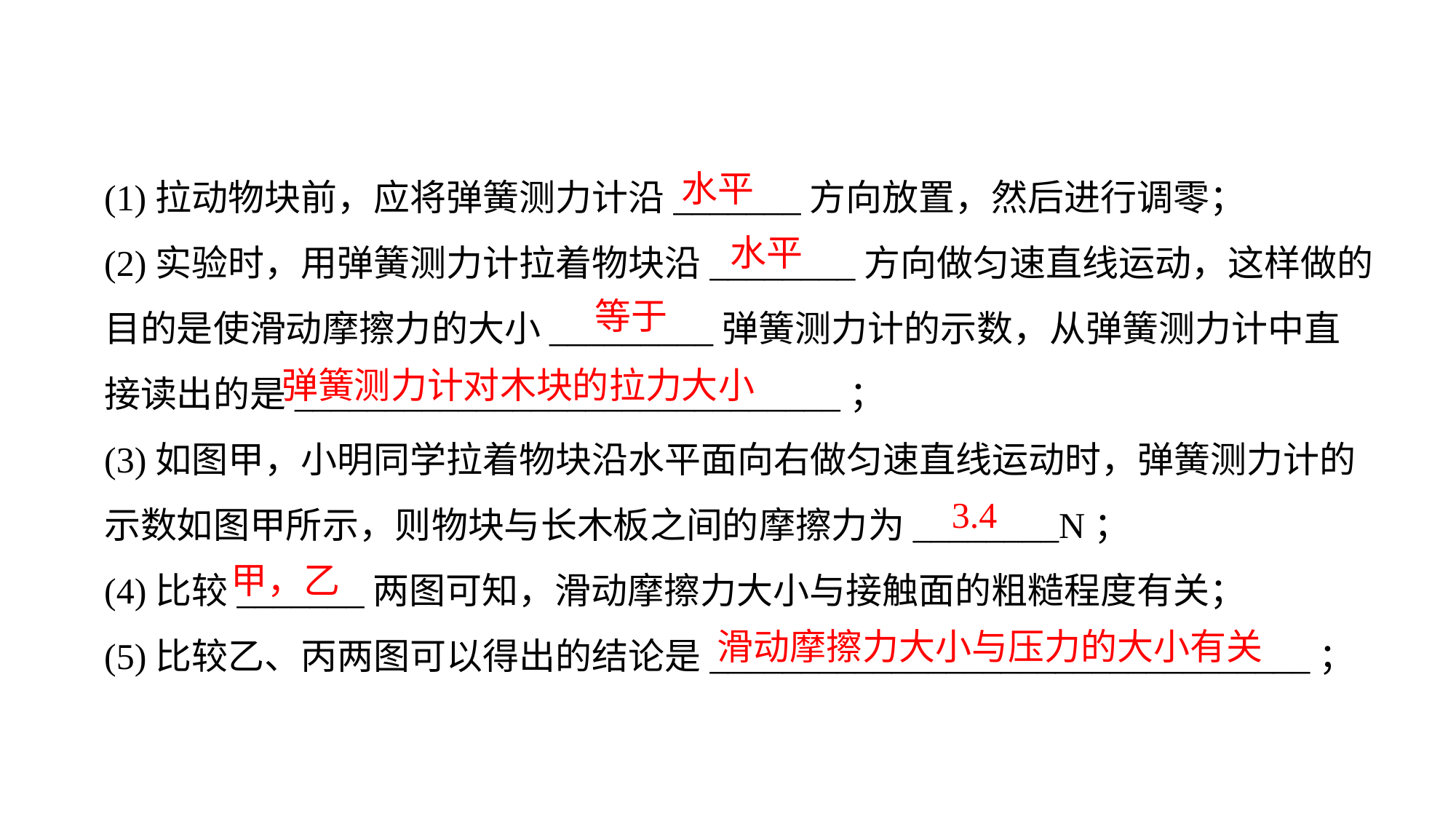

(1)拉动物块前，应将弹簧测力计沿_______方向放置，然后进行调零；
(2)实验时，用弹簧测力计拉着物块沿________方向做匀速直线运动，这样做的目的是使滑动摩擦力的大小_________弹簧测力计的示数，从弹簧测力计中直接读出的是______________________________；
(3)如图甲，小明同学拉着物块沿水平面向右做匀速直线运动时，弹簧测力计的示数如图甲所示，则物块与长木板之间的摩擦力为________N；
(4)比较_______两图可知，滑动摩擦力大小与接触面的粗糙程度有关；
(5)比较乙、丙两图可以得出的结论是_________________________________；

水平
水平
等于
弹簧测力计对木块的拉力大小
3.4
甲，乙
滑动摩擦力大小与压力的大小有关